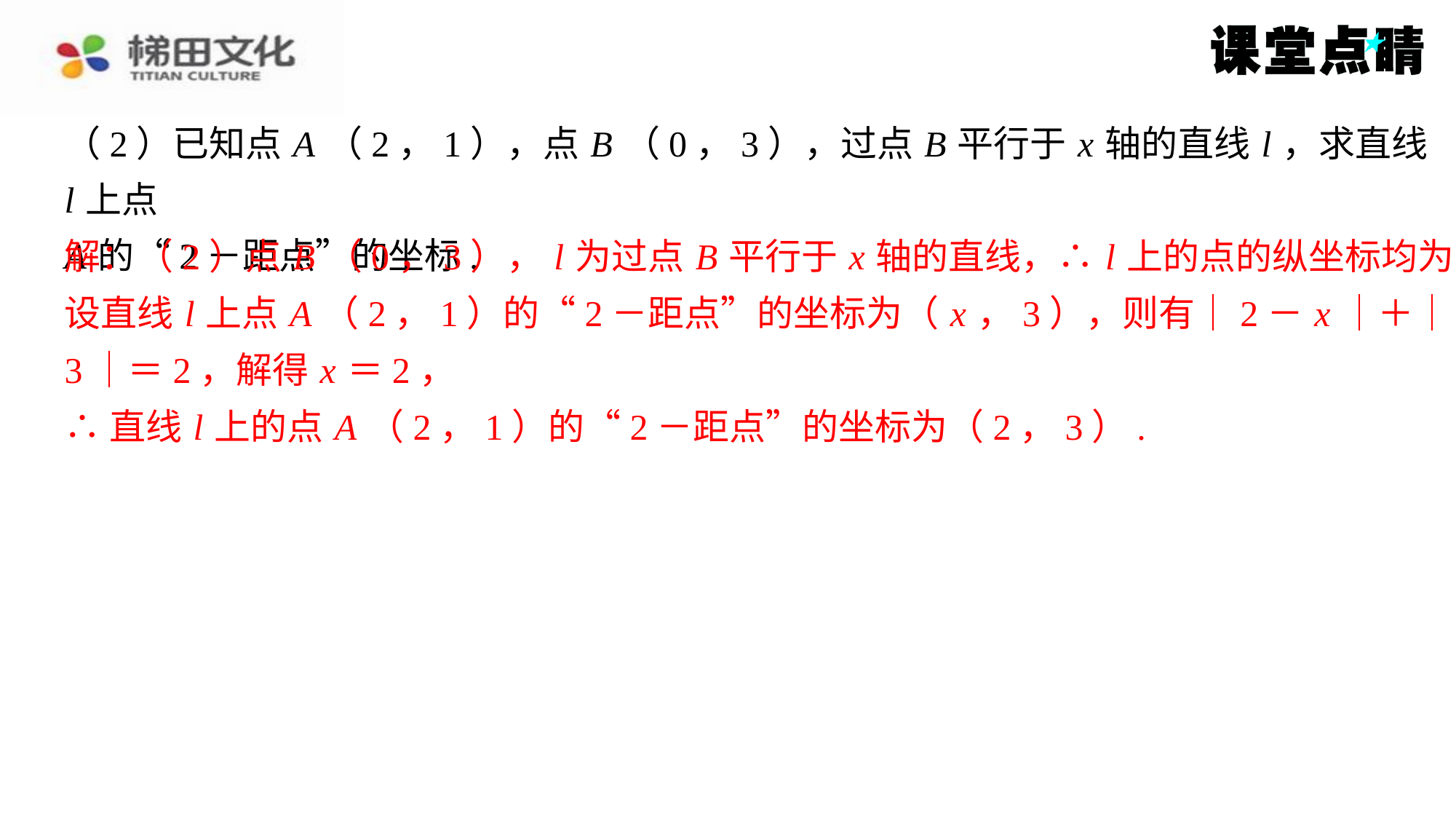

（2）已知点 A （2，1），点 B （0，3），过点 B 平行于 x 轴的直线 l ，求直线 l 上点
A 的“2－距点”的坐标.
解：（2）点 B （0，3）， l 为过点 B 平行于 x 轴的直线，∴ l 上的点的纵坐标均为3.
设直线 l 上点 A （2，1）的“2－距点”的坐标为（ x ，3），则有｜2－ x ｜＋｜1－
3｜＝2，解得 x ＝2，
∴直线 l 上的点 A （2，1）的“2－距点”的坐标为（2，3）.
解：（2）点 B （0，3）， l 为过点 B 平行于 x 轴的直线，∴ l 上的点的纵坐标均为3.
设直线 l 上点 A （2，1）的“2－距点”的坐标为（ x ，3），则有｜2－ x ｜＋｜1－
3｜＝2，解得 x ＝2，
∴直线 l 上的点 A （2，1）的“2－距点”的坐标为（2，3）.